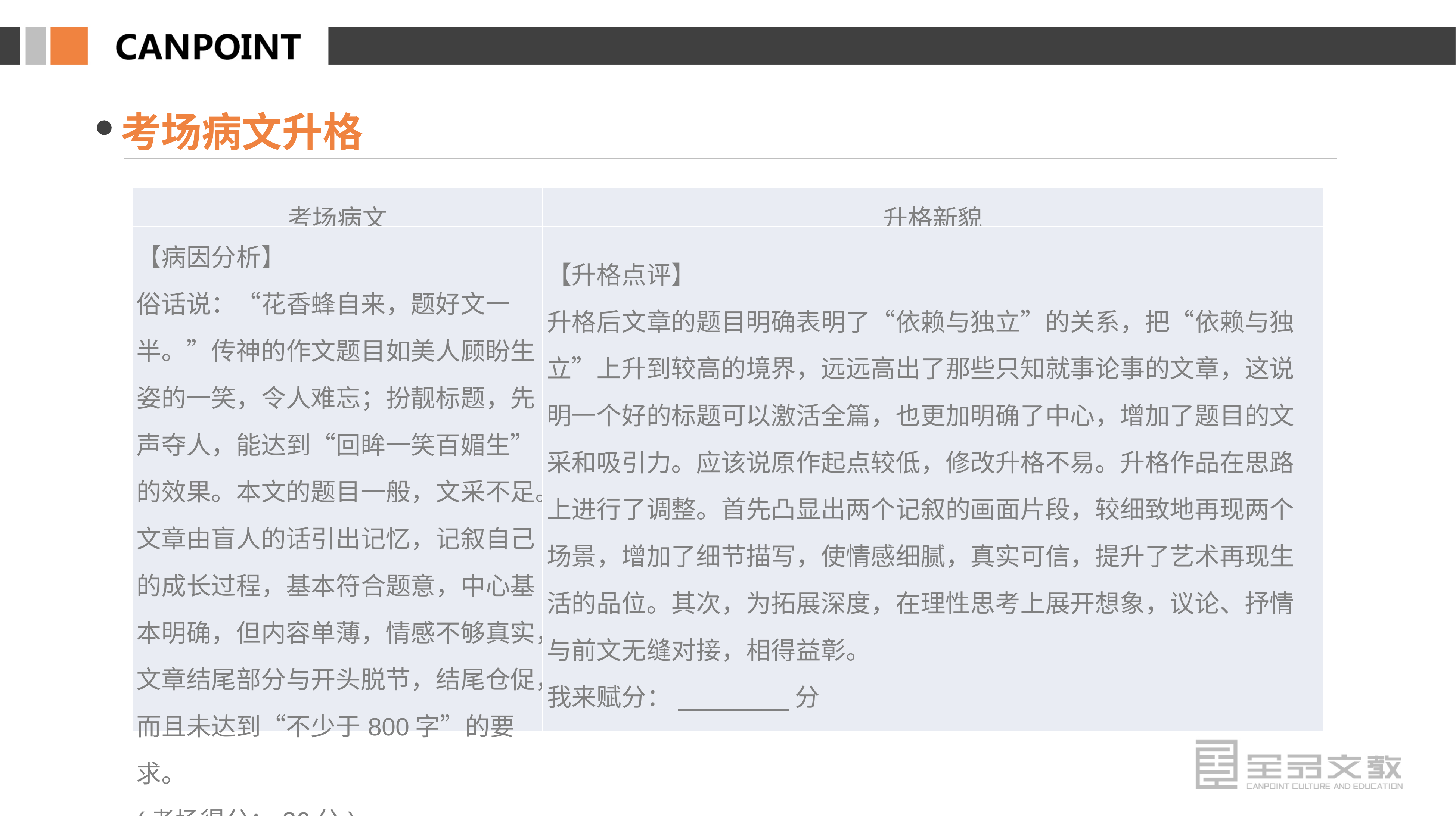

考场病文升格

| 考场病文 | 升格新貌 |
| --- | --- |
| 【病因分析】 俗话说：“花香蜂自来，题好文一半。”传神的作文题目如美人顾盼生姿的一笑，令人难忘；扮靓标题，先声夺人，能达到“回眸一笑百媚生”的效果。本文的题目一般，文采不足。文章由盲人的话引出记忆，记叙自己的成长过程，基本符合题意，中心基本明确，但内容单薄，情感不够真实，文章结尾部分与开头脱节，结尾仓促，而且未达到“不少于800字”的要求。 (考场得分：36分) | 【升格点评】 升格后文章的题目明确表明了“依赖与独立”的关系，把“依赖与独立”上升到较高的境界，远远高出了那些只知就事论事的文章，这说明一个好的标题可以激活全篇，也更加明确了中心，增加了题目的文采和吸引力。应该说原作起点较低，修改升格不易。升格作品在思路上进行了调整。首先凸显出两个记叙的画面片段，较细致地再现两个场景，增加了细节描写，使情感细腻，真实可信，提升了艺术再现生活的品位。其次，为拓展深度，在理性思考上展开想象，议论、抒情与前文无缝对接，相得益彰。 我来赋分：\_\_\_\_\_\_\_\_分 |